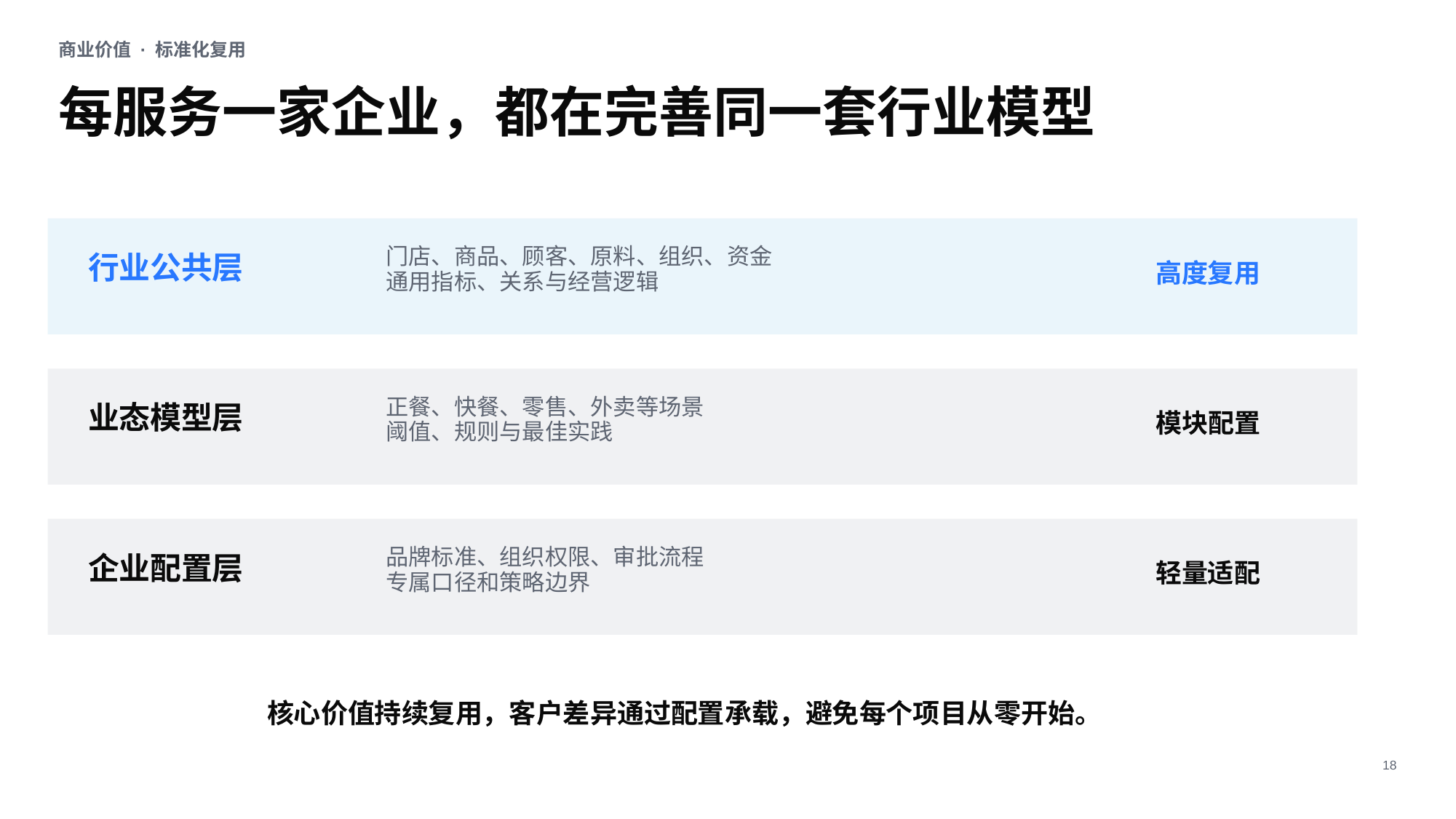

商业价值 · 标准化复用
每服务一家企业，都在完善同一套行业模型

门店、商品、顾客、原料、组织、资金
通用指标、关系与经营逻辑
行业公共层
高度复用

正餐、快餐、零售、外卖等场景
阈值、规则与最佳实践
业态模型层
模块配置

品牌标准、组织权限、审批流程
专属口径和策略边界
企业配置层
轻量适配
核心价值持续复用，客户差异通过配置承载，避免每个项目从零开始。
18